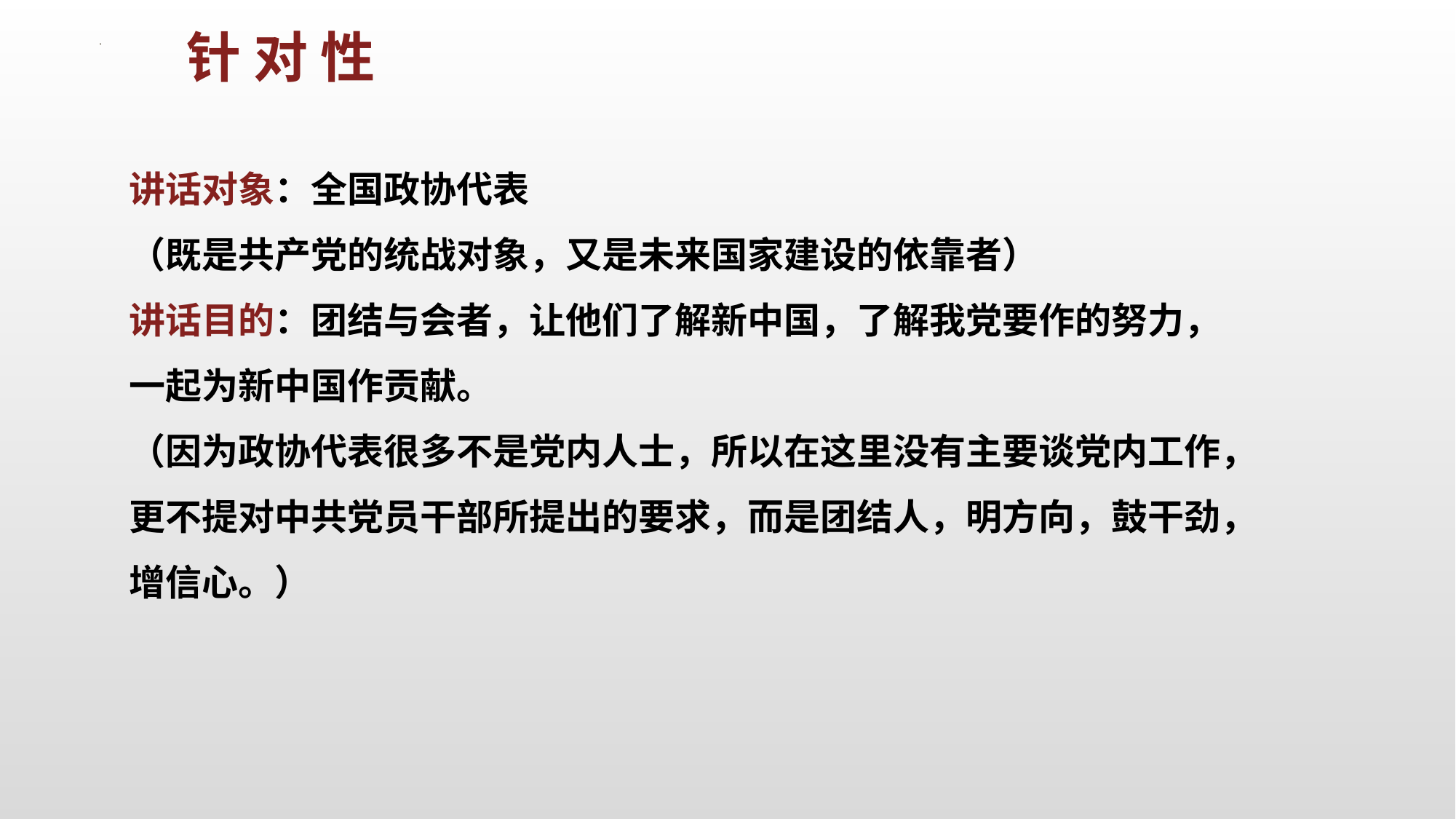

针 对 性
讲话对象：全国政协代表
（既是共产党的统战对象，又是未来国家建设的依靠者）
讲话目的：团结与会者，让他们了解新中国，了解我党要作的努力，一起为新中国作贡献。
（因为政协代表很多不是党内人士，所以在这里没有主要谈党内工作，更不提对中共党员干部所提出的要求，而是团结人，明方向，鼓干劲，增信心。）